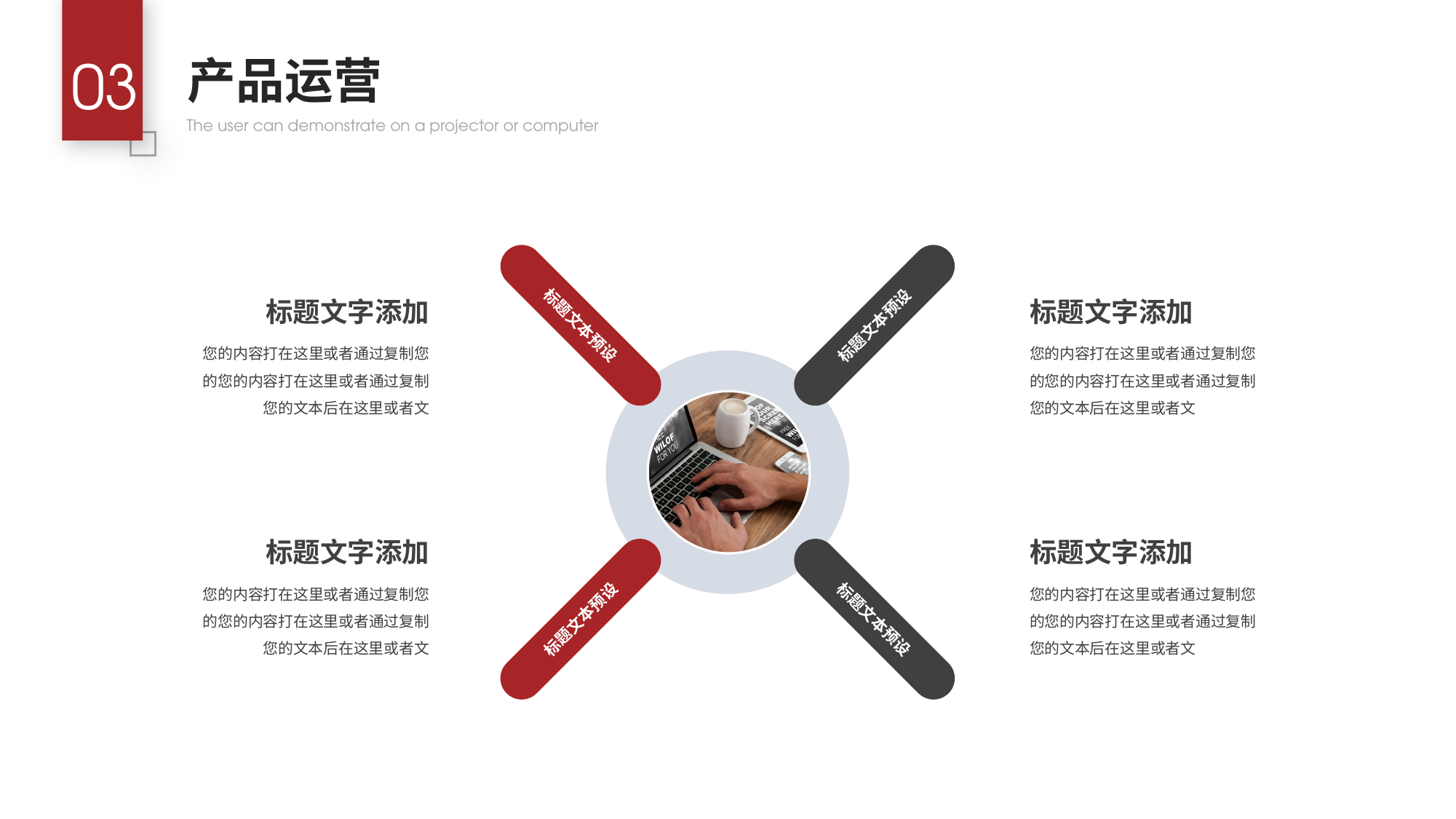

03
产品运营
The user can demonstrate on a projector or computer
标题文本预设
标题文本预设

标题文本预设
标题文本预设
标题文字添加
您的内容打在这里或者通过复制您的您的内容打在这里或者通过复制您的文本后在这里或者文
标题文字添加
您的内容打在这里或者通过复制您的您的内容打在这里或者通过复制您的文本后在这里或者文
标题文字添加
您的内容打在这里或者通过复制您的您的内容打在这里或者通过复制您的文本后在这里或者文
标题文字添加
您的内容打在这里或者通过复制您的您的内容打在这里或者通过复制您的文本后在这里或者文